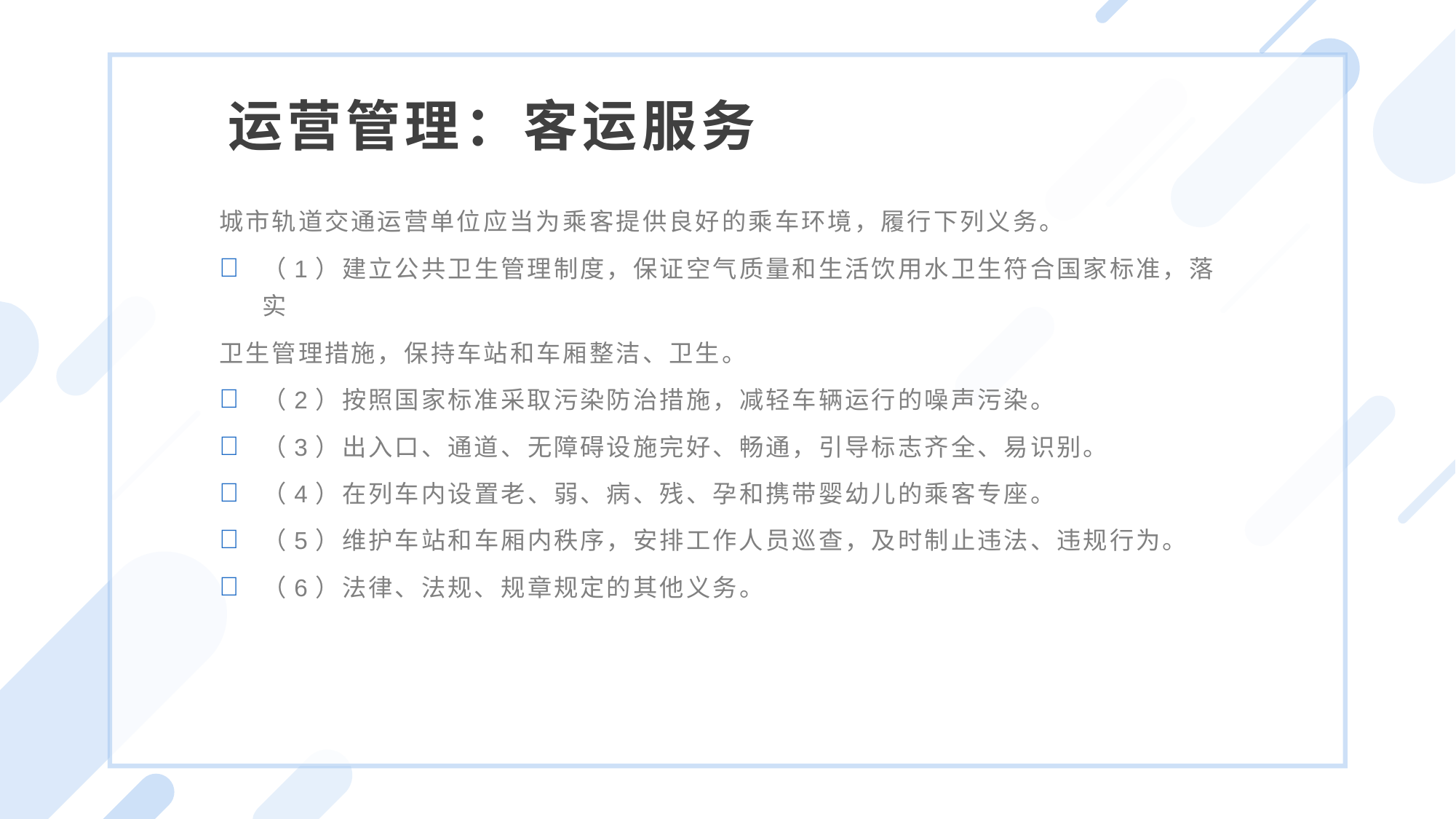

运营管理：客运服务
城市轨道交通运营单位应当为乘客提供良好的乘车环境，履行下列义务。
（1）建立公共卫生管理制度，保证空气质量和生活饮用水卫生符合国家标准，落实
卫生管理措施，保持车站和车厢整洁、卫生。
（2）按照国家标准采取污染防治措施，减轻车辆运行的噪声污染。
（3）出入口、通道、无障碍设施完好、畅通，引导标志齐全、易识别。
（4）在列车内设置老、弱、病、残、孕和携带婴幼儿的乘客专座。
（5）维护车站和车厢内秩序，安排工作人员巡查，及时制止违法、违规行为。
（6）法律、法规、规章规定的其他义务。